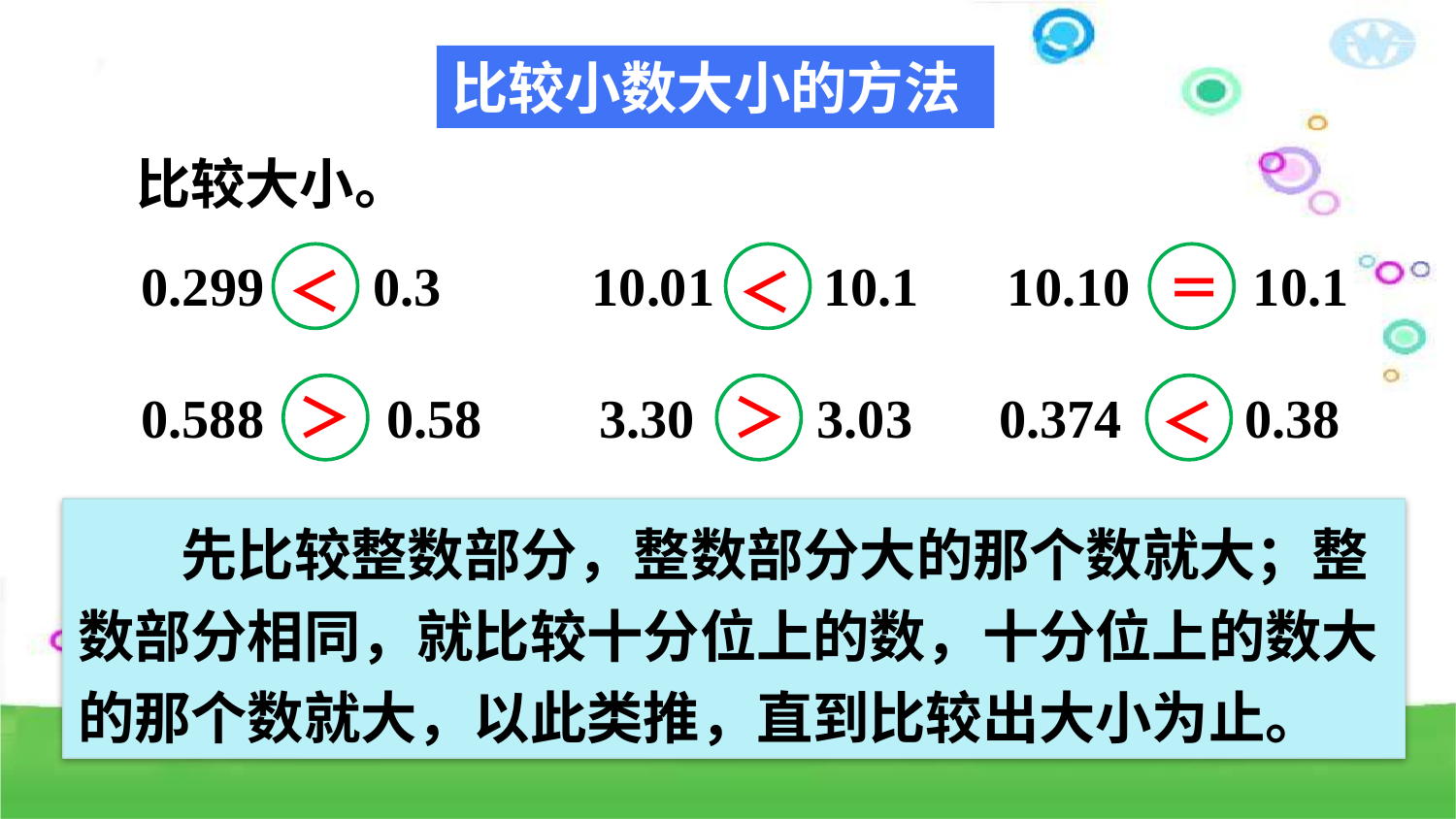

比较小数大小的方法
比较大小。

0.299        0.3

10.01        10.1

10.10         10.1
＝
＜
＜

0.588         0.58

3.30         3.03

0.374         0.38
＞
＞
＜
       先比较整数部分，整数部分大的那个数就大；整数部分相同，就比较十分位上的数，十分位上的数大的那个数就大，以此类推，直到比较出大小为止。